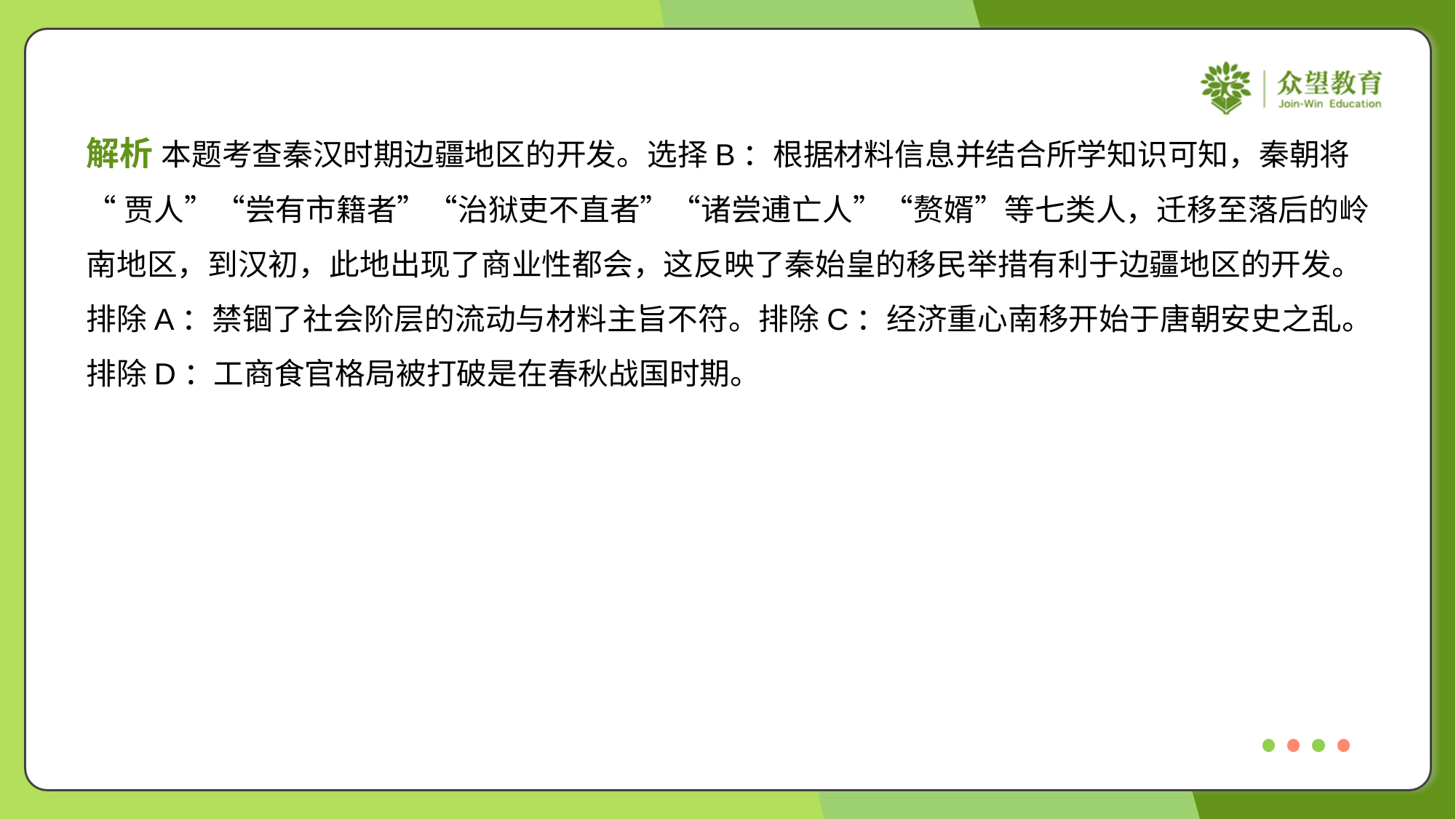

解析 本题考查秦汉时期边疆地区的开发。选择B：根据材料信息并结合所学知识可知，秦朝将
“贾人”“尝有市籍者”“治狱吏不直者”“诸尝逋亡人”“赘婿”等七类人，迁移至落后的岭
南地区，到汉初，此地出现了商业性都会，这反映了秦始皇的移民举措有利于边疆地区的开发。
排除A：禁锢了社会阶层的流动与材料主旨不符。排除C：经济重心南移开始于唐朝安史之乱。
排除D：工商食官格局被打破是在春秋战国时期。